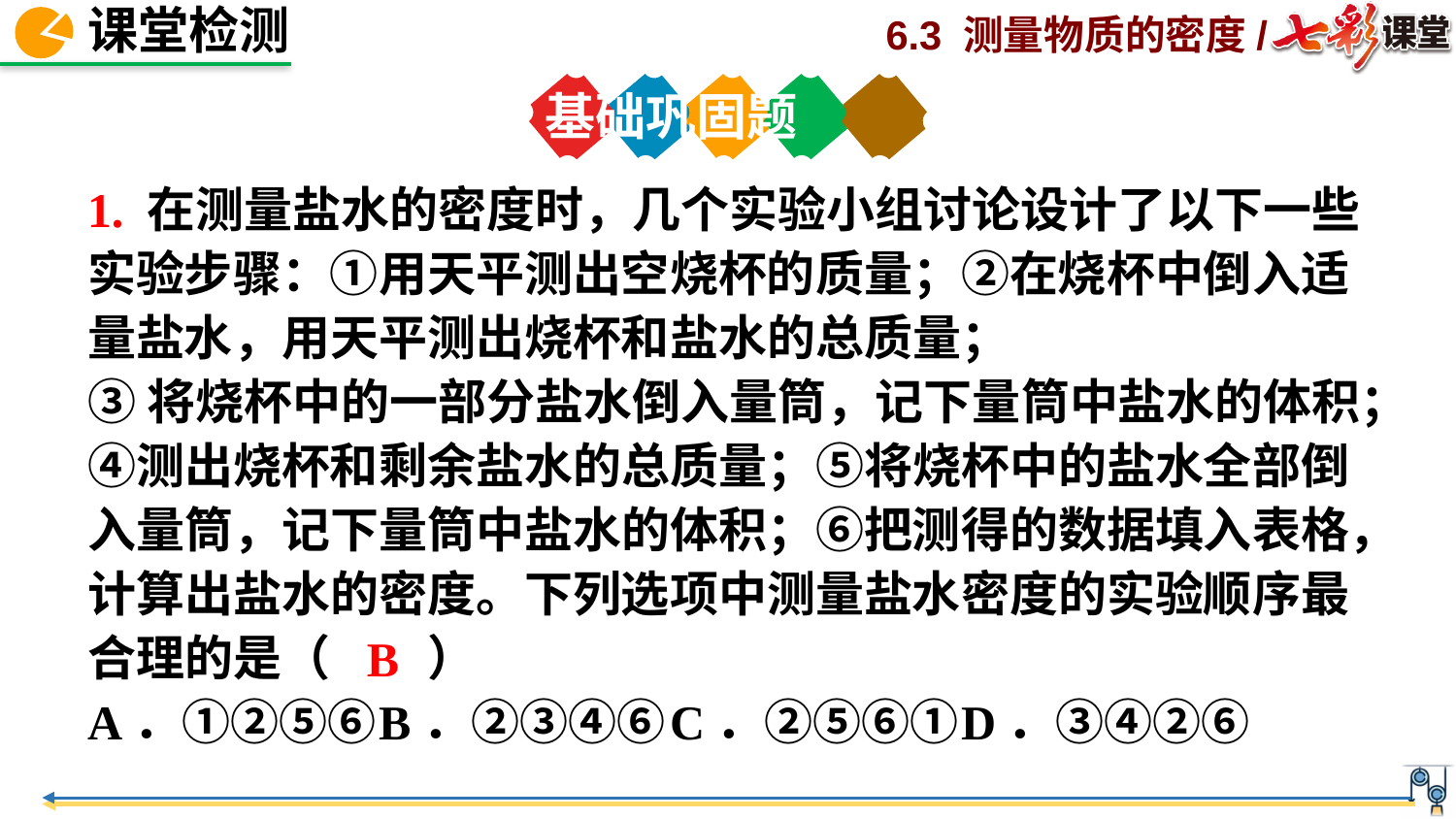

基础巩固题

1. 在测量盐水的密度时，几个实验小组讨论设计了以下一些实验步骤：①用天平测出空烧杯的质量；②在烧杯中倒入适量盐水，用天平测出烧杯和盐水的总质量；
③将烧杯中的一部分盐水倒入量筒，记下量筒中盐水的体积；④测出烧杯和剩余盐水的总质量；⑤将烧杯中的盐水全部倒入量筒，记下量筒中盐水的体积；⑥把测得的数据填入表格，计算出盐水的密度。下列选项中测量盐水密度的实验顺序最合理的是（　　）
A．①②⑤⑥	B．②③④⑥	C．②⑤⑥①	D．③④②⑥
B